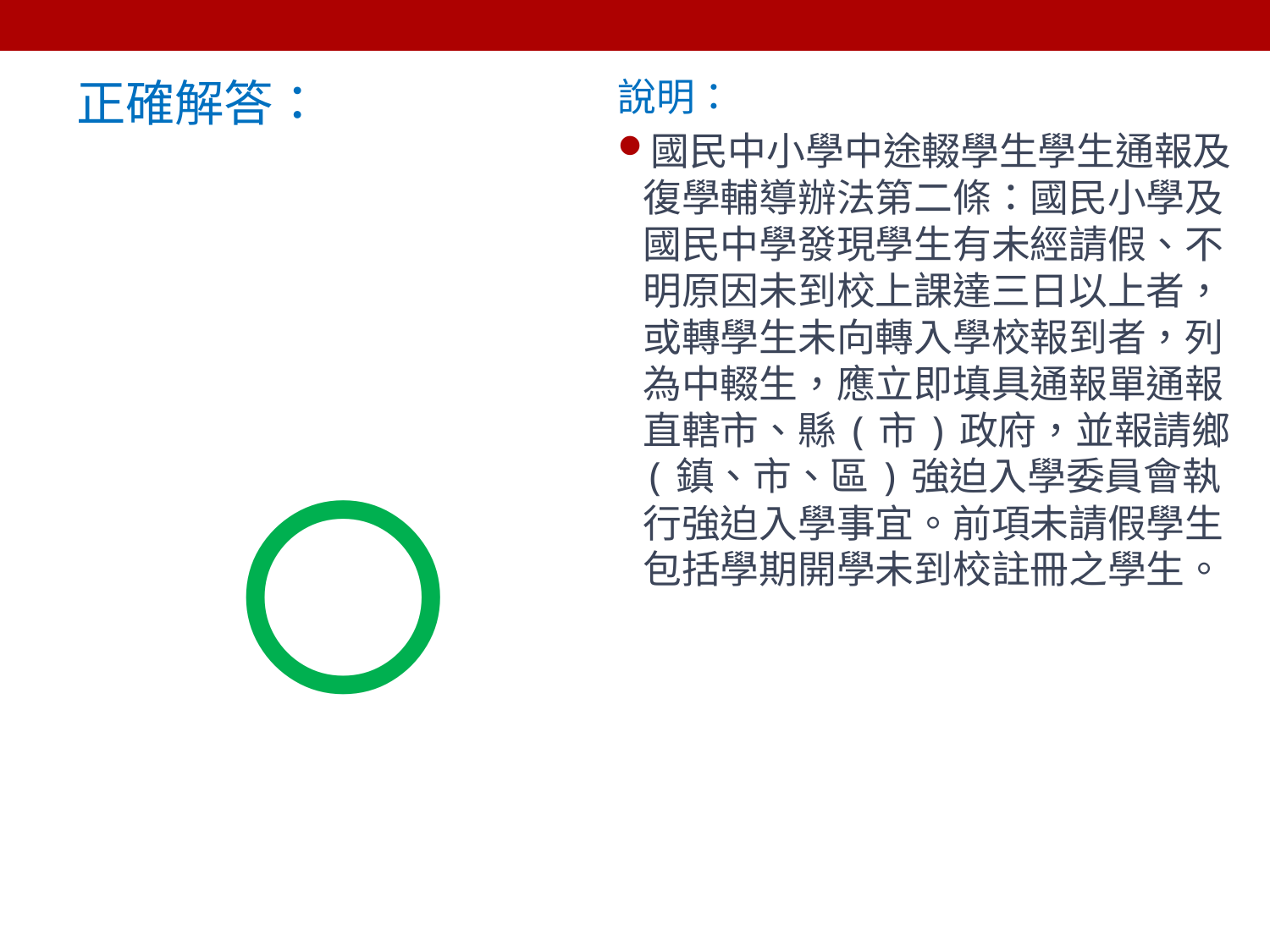

正確解答：

○

說明：
國民中小學中途輟學生學生通報及復學輔導辦法第二條：國民小學及國民中學發現學生有未經請假、不明原因未到校上課達三日以上者，或轉學生未向轉入學校報到者，列為中輟生，應立即填具通報單通報直轄市、縣(市)政府，並報請鄉(鎮、市、區)強迫入學委員會執行強迫入學事宜。前項未請假學生包括學期開學未到校註冊之學生。